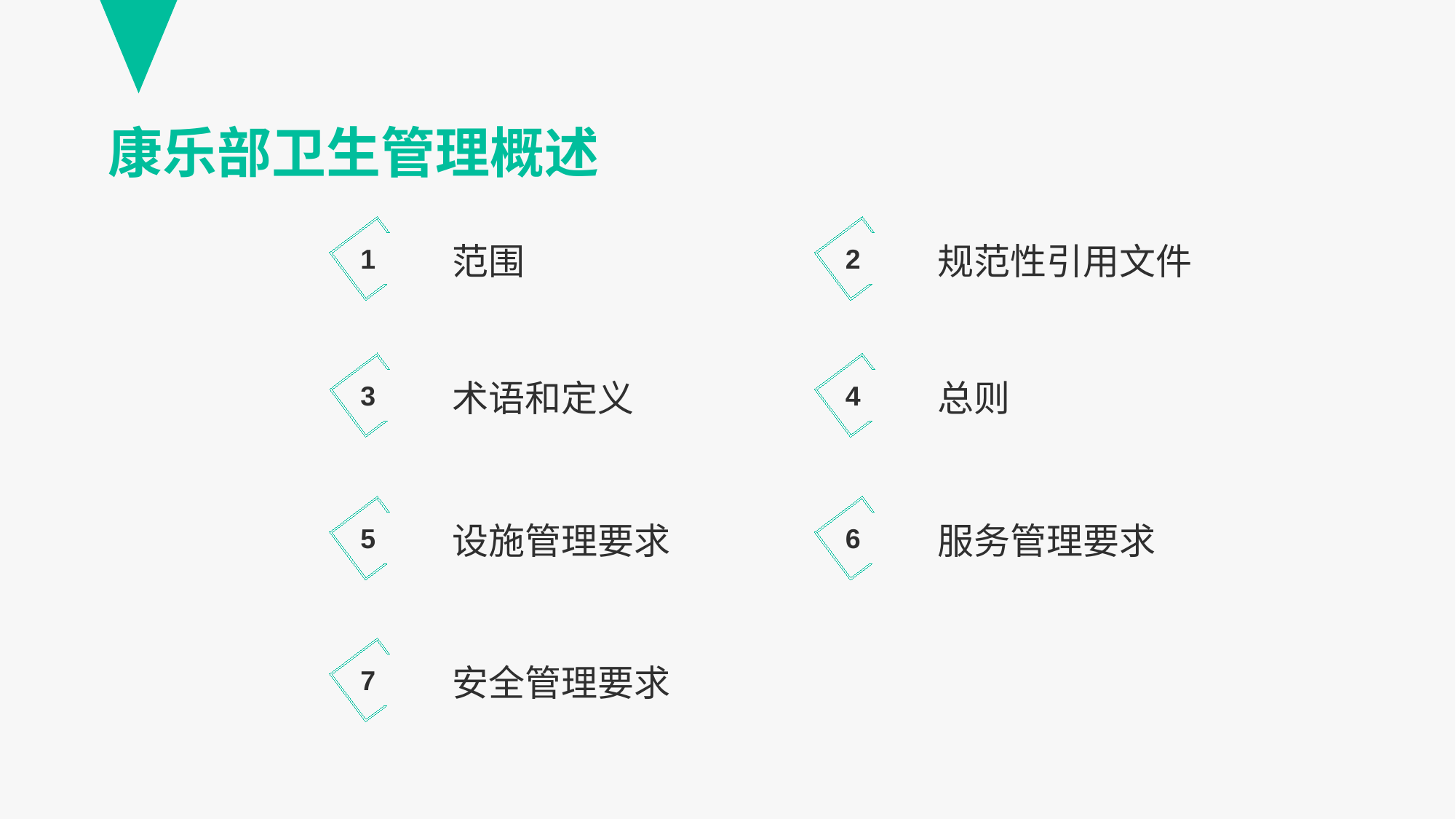

康乐部卫生管理概述

范围

规范性引用文件
1
2

术语和定义

总则
3
4

设施管理要求

服务管理要求
5
6

安全管理要求
7